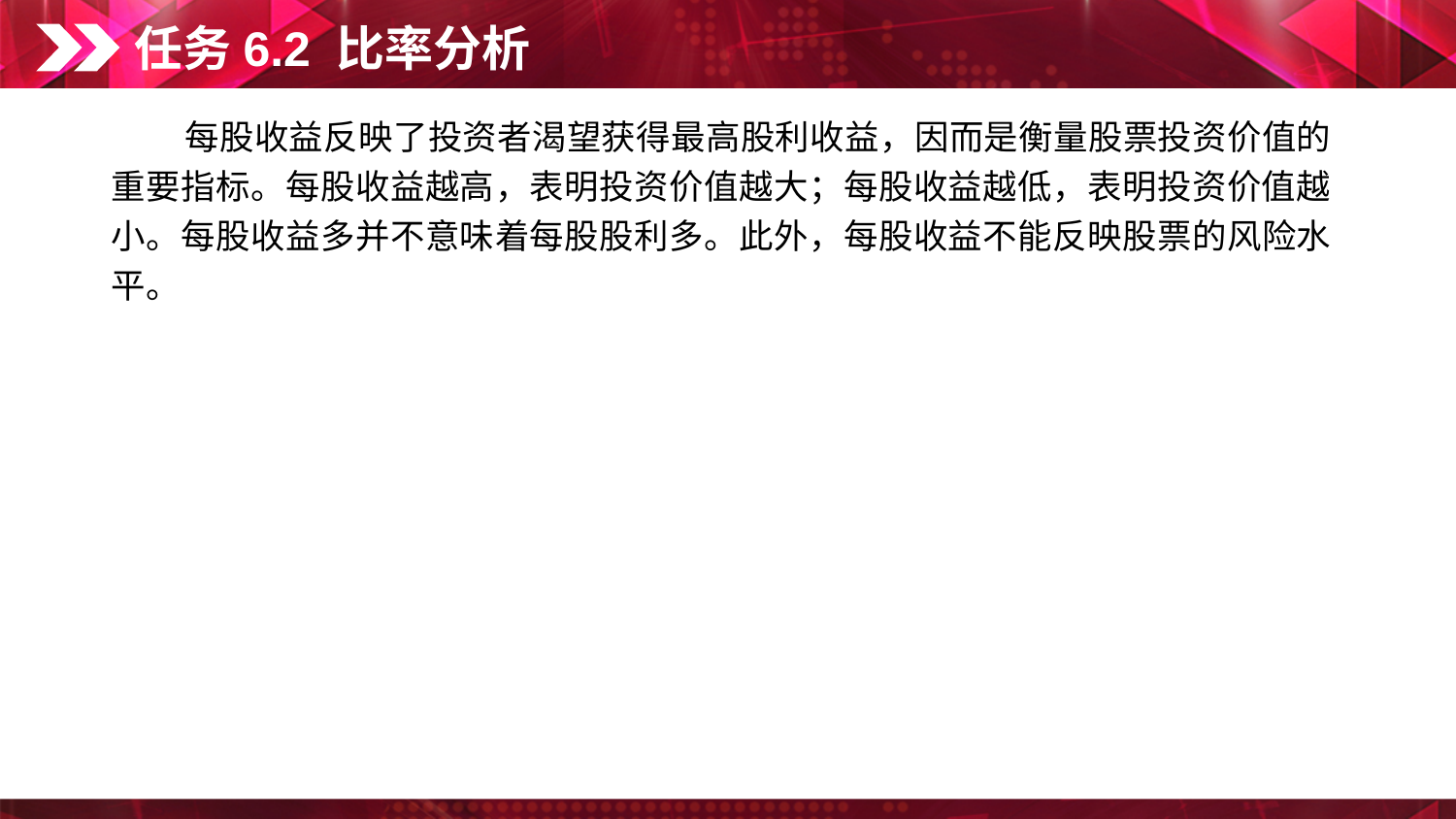

任务6.2 比率分析

　　每股收益反映了投资者渴望获得最高股利收益，因而是衡量股票投资价值的重要指标。每股收益越高，表明投资价值越大；每股收益越低，表明投资价值越小。每股收益多并不意味着每股股利多。此外，每股收益不能反映股票的风险水平。